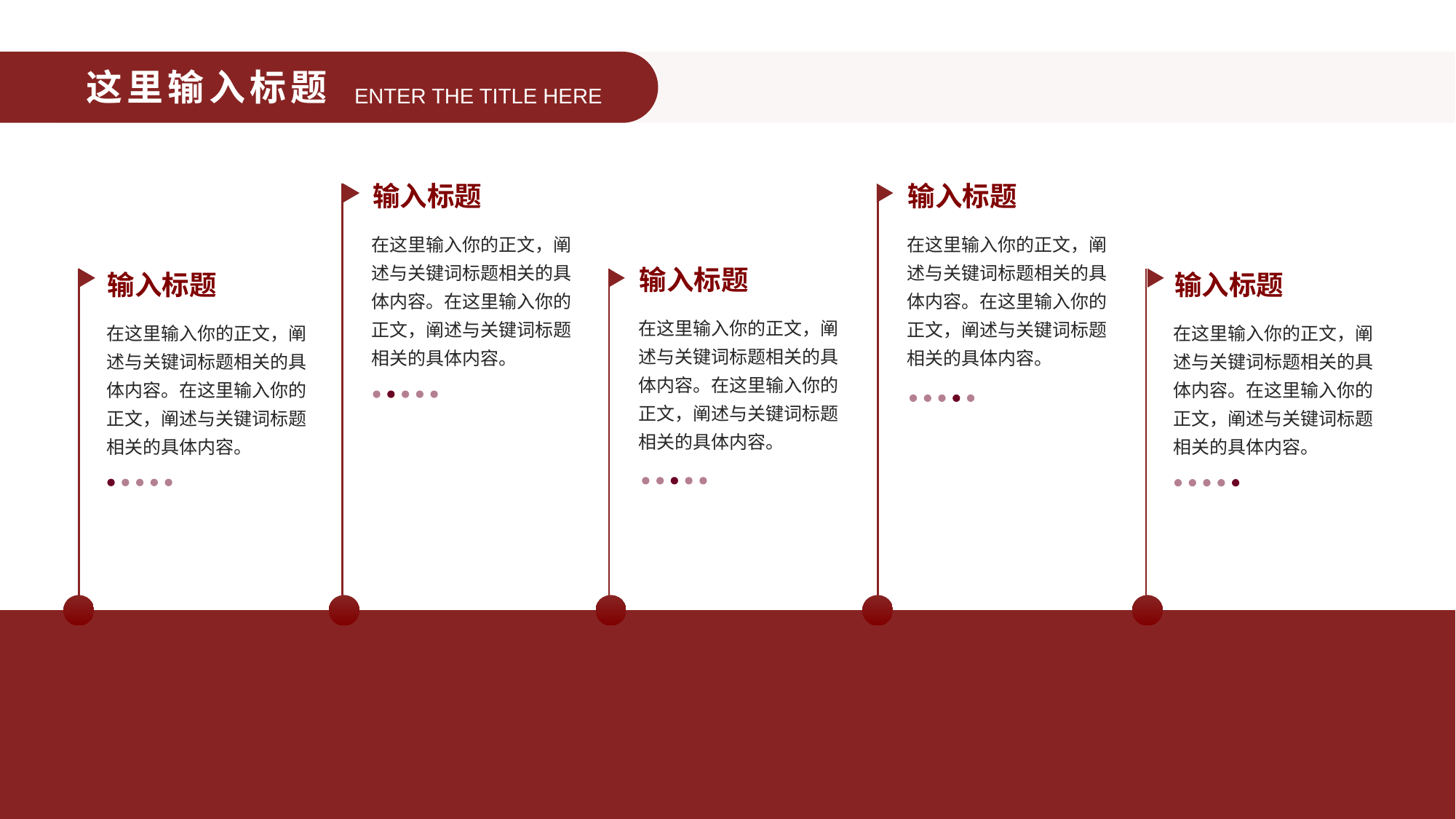

这里输入标题
ENTER THE TITLE HERE

输入标题
输入标题

在这里输入你的正文，阐述与关键词标题相关的具体内容。在这里输入你的正文，阐述与关键词标题相关的具体内容。

在这里输入你的正文，阐述与关键词标题相关的具体内容。在这里输入你的正文，阐述与关键词标题相关的具体内容。

输入标题
输入标题
输入标题

在这里输入你的正文，阐述与关键词标题相关的具体内容。在这里输入你的正文，阐述与关键词标题相关的具体内容。

在这里输入你的正文，阐述与关键词标题相关的具体内容。在这里输入你的正文，阐述与关键词标题相关的具体内容。

在这里输入你的正文，阐述与关键词标题相关的具体内容。在这里输入你的正文，阐述与关键词标题相关的具体内容。